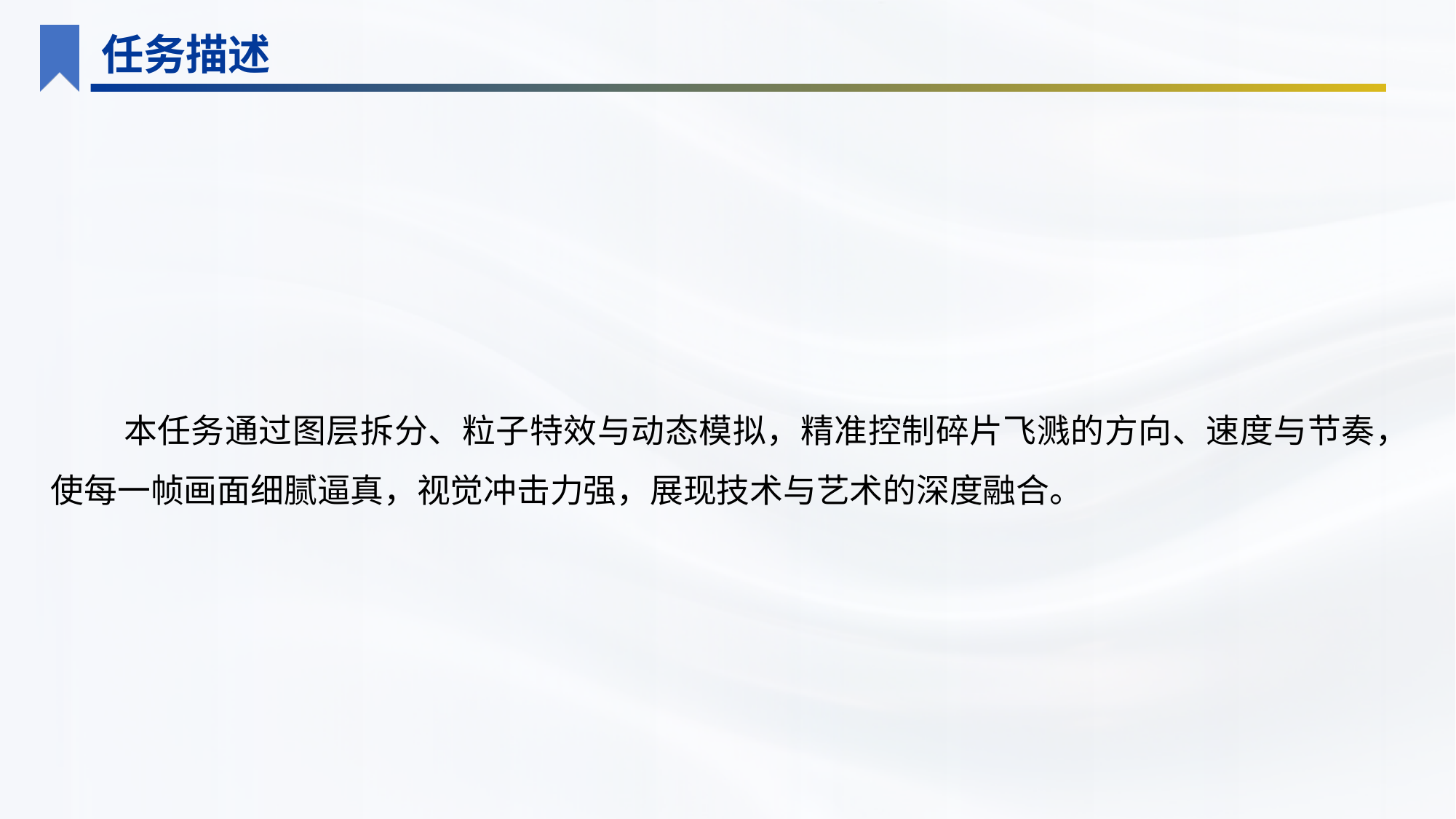

任务描述
本任务通过图层拆分、粒子特效与动态模拟，精准控制碎片飞溅的方向、速度与节奏，使每一帧画面细腻逼真，视觉冲击力强，展现技术与艺术的深度融合。